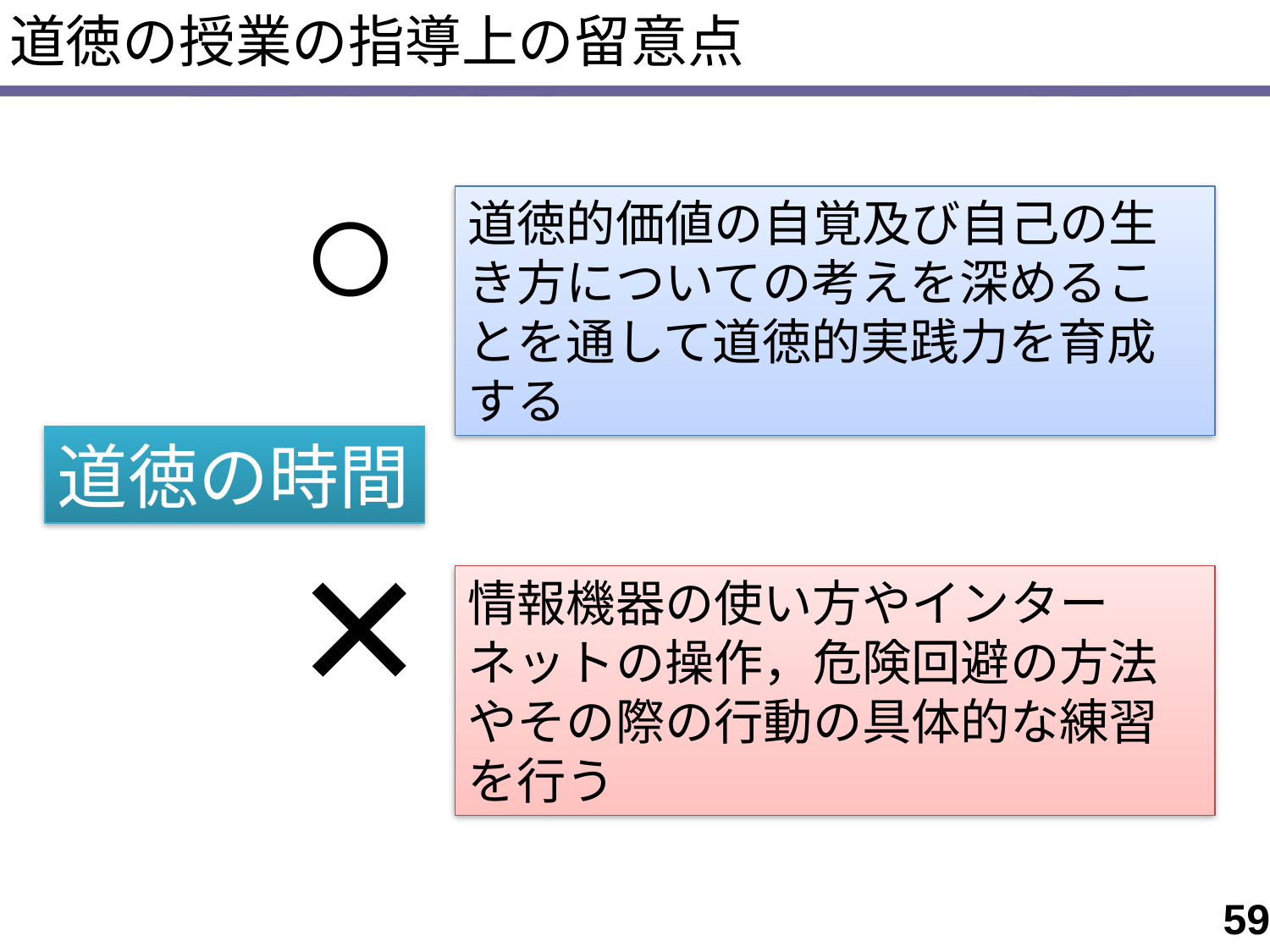

道徳の授業の指導上の留意点
道徳的価値の自覚及び自己の生き方についての考えを深めることを通して道徳的実践力を育成する
○
道徳の時間
×
情報機器の使い方やインターネットの操作，危険回避の方法やその際の行動の具体的な練習を行う
59